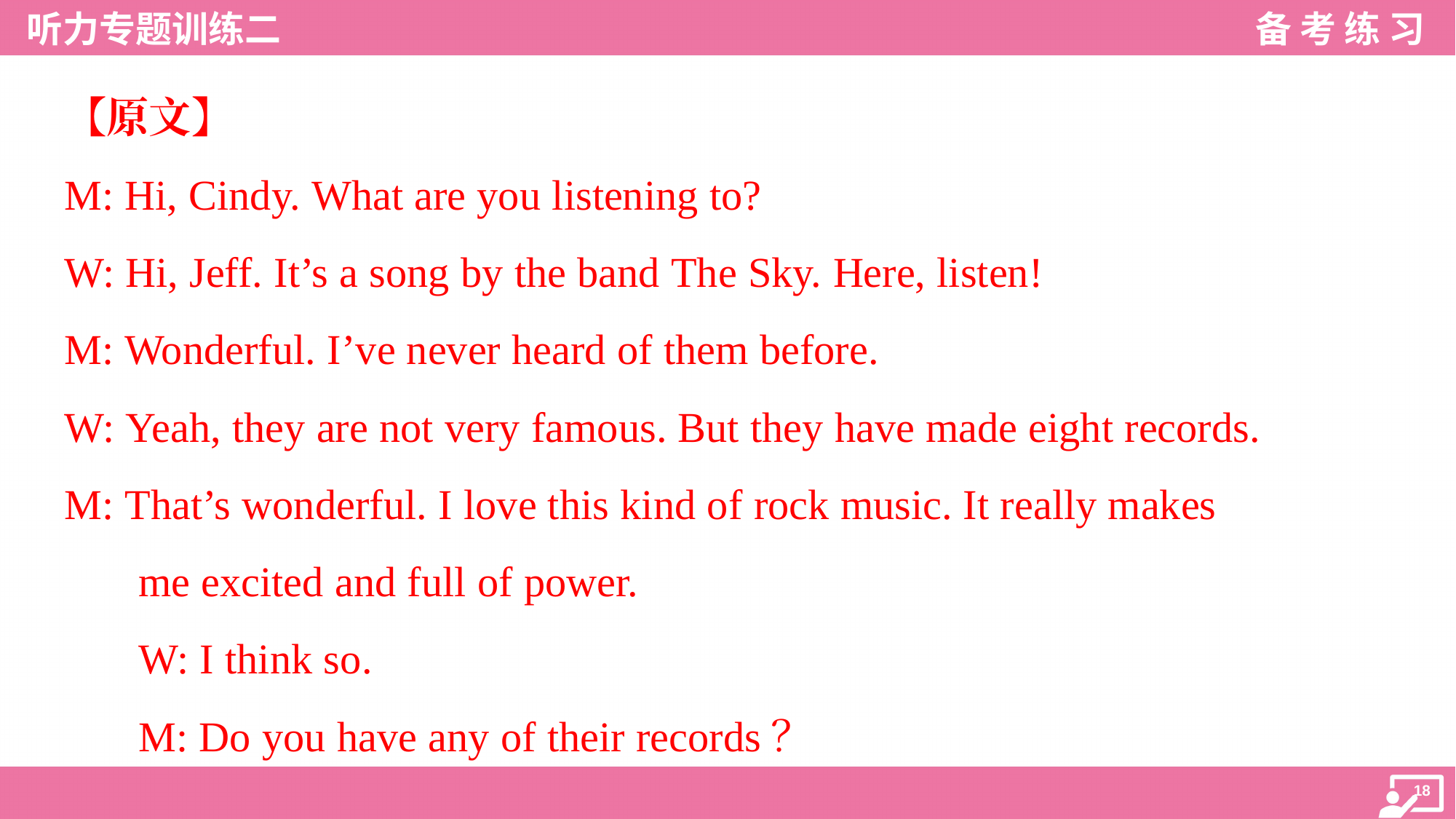

【原文】
M: Hi, Cindy. What are you listening to?
W: Hi, Jeff. It’s a song by the band The Sky. Here, listen!
M: Wonderful. I’ve never heard of them before.
W: Yeah, they are not very famous. But they have made eight records.
M: That’s wonderful. I love this kind of rock music. It really makes
me excited and full of power.
W: I think so.
M: Do you have any of their records？